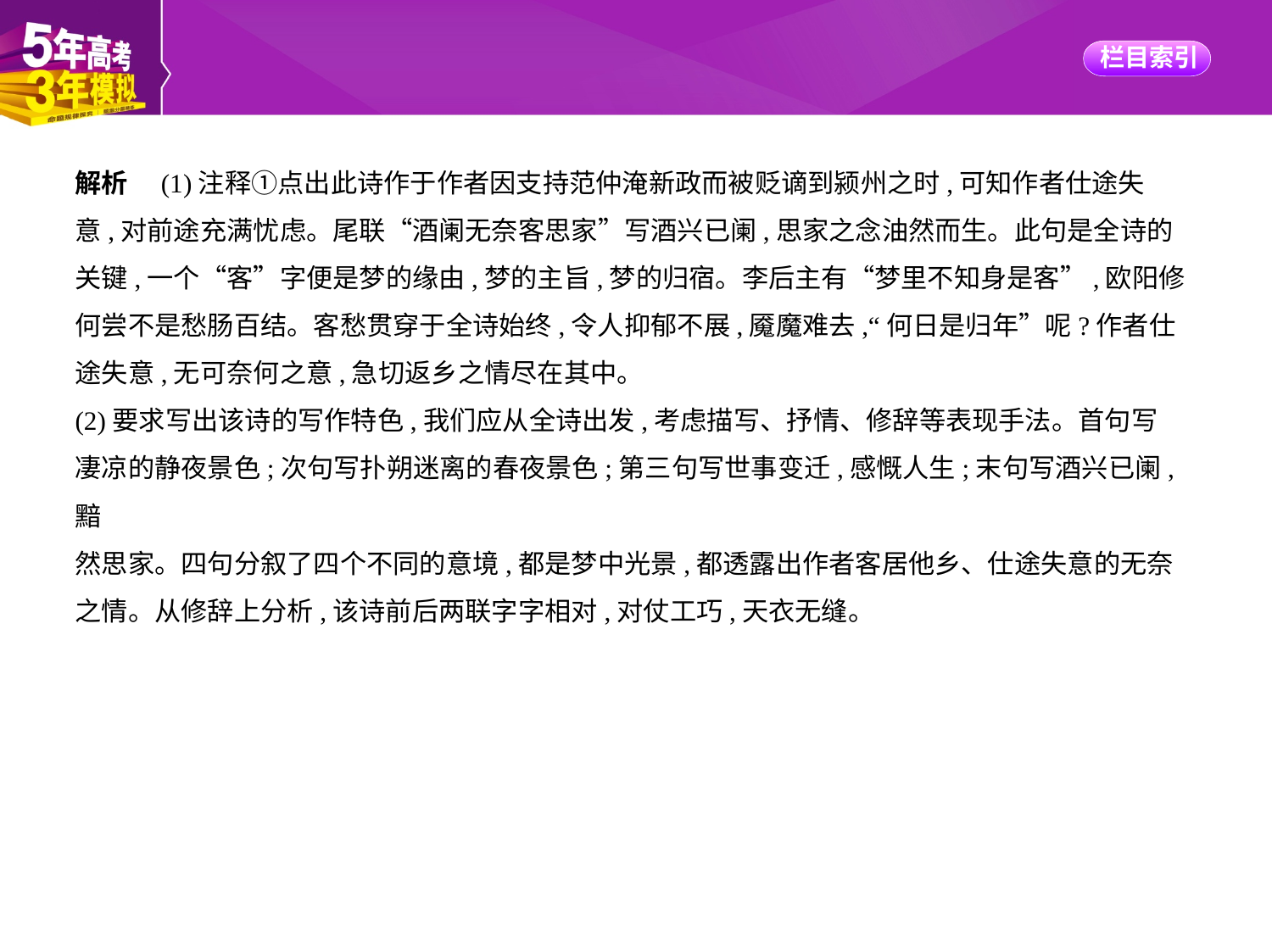

解析　(1)注释①点出此诗作于作者因支持范仲淹新政而被贬谪到颍州之时,可知作者仕途失
意,对前途充满忧虑。尾联“酒阑无奈客思家”写酒兴已阑,思家之念油然而生。此句是全诗的
关键,一个“客”字便是梦的缘由,梦的主旨,梦的归宿。李后主有“梦里不知身是客”,欧阳修
何尝不是愁肠百结。客愁贯穿于全诗始终,令人抑郁不展,魇魔难去,“何日是归年”呢?作者仕
途失意,无可奈何之意,急切返乡之情尽在其中。
(2)要求写出该诗的写作特色,我们应从全诗出发,考虑描写、抒情、修辞等表现手法。首句写
凄凉的静夜景色;次句写扑朔迷离的春夜景色;第三句写世事变迁,感慨人生;末句写酒兴已阑,黯
然思家。四句分叙了四个不同的意境,都是梦中光景,都透露出作者客居他乡、仕途失意的无奈
之情。从修辞上分析,该诗前后两联字字相对,对仗工巧,天衣无缝。